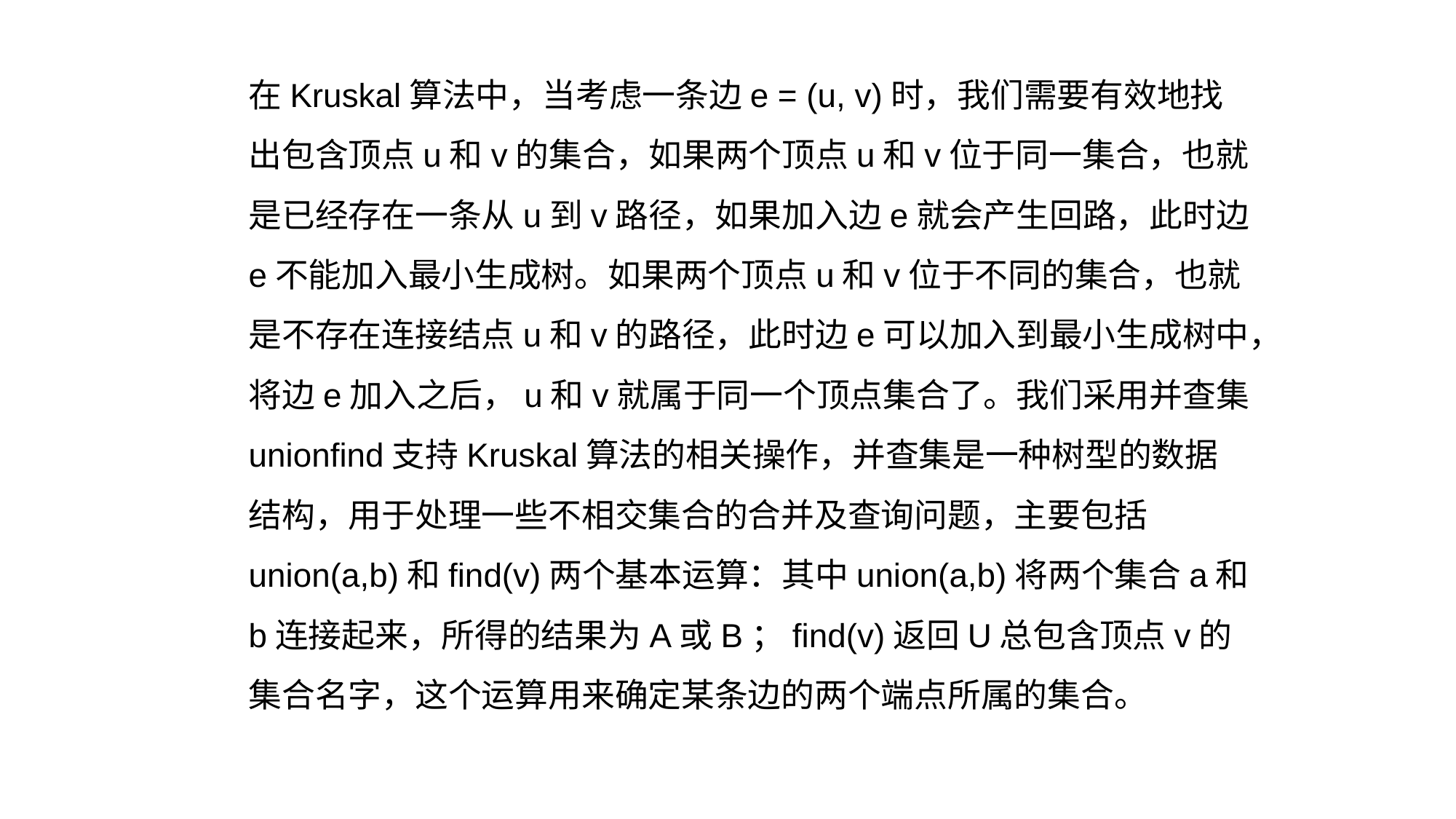

在Kruskal算法中，当考虑一条边e = (u, v)时，我们需要有效地找出包含顶点u和v的集合，如果两个顶点u和v位于同一集合，也就是已经存在一条从u到v路径，如果加入边e就会产生回路，此时边e不能加入最小生成树。如果两个顶点u和v位于不同的集合，也就是不存在连接结点u和v的路径，此时边e可以加入到最小生成树中，将边e加入之后，u和v就属于同一个顶点集合了。我们采用并查集unionfind支持Kruskal算法的相关操作，并查集是一种树型的数据结构，用于处理一些不相交集合的合并及查询问题，主要包括union(a,b)和find(v)两个基本运算：其中union(a,b)将两个集合a和b连接起来，所得的结果为A或B；find(v)返回U总包含顶点v的集合名字，这个运算用来确定某条边的两个端点所属的集合。